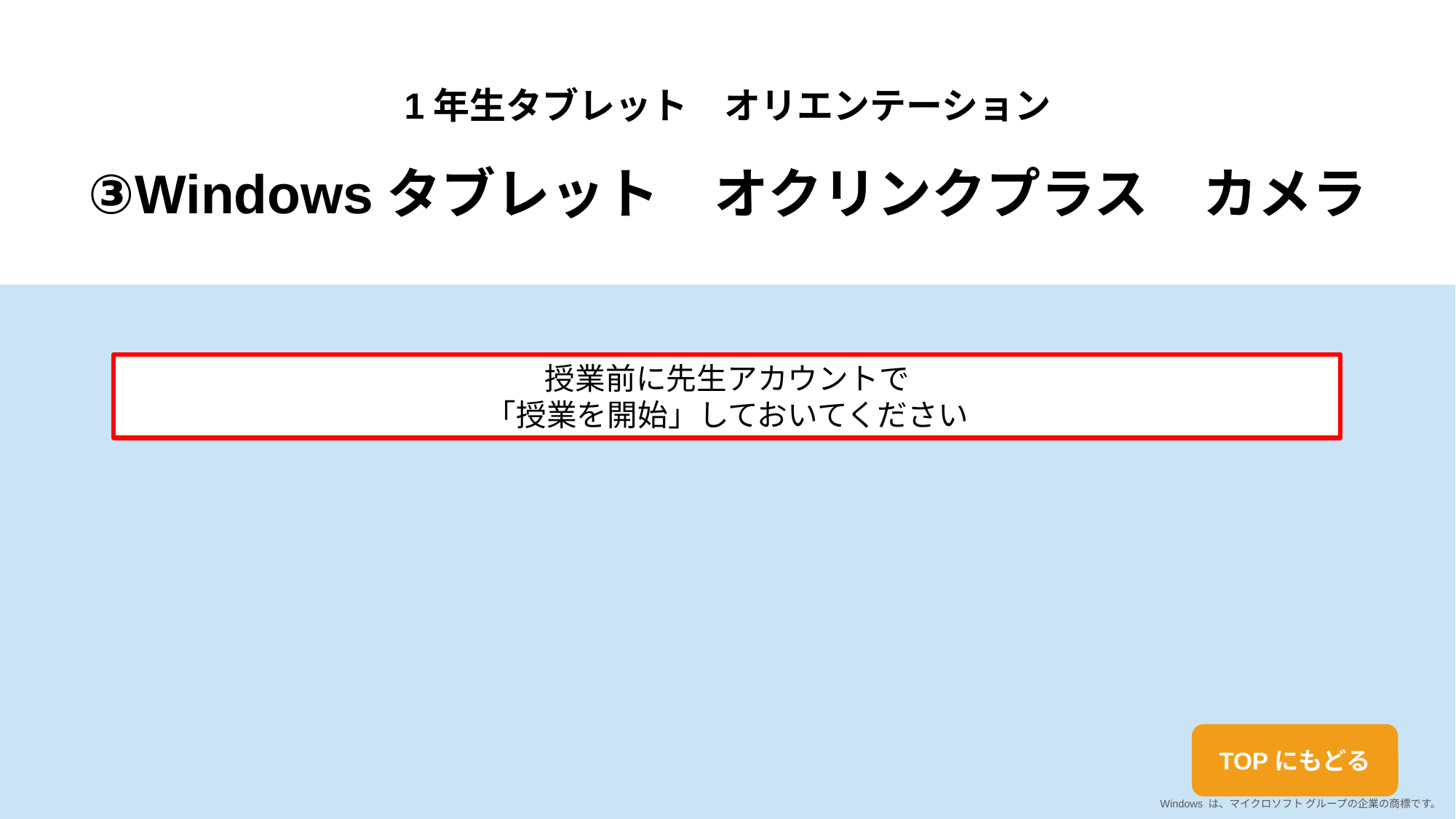

1年生タブレット　オリエンテーション
③Windowsタブレット　オクリンクプラス　カメラ

授業前に先生アカウントで
「授業を開始」しておいてください
TOPにもどる
Windows は、マイクロソフト グループの企業の商標です。